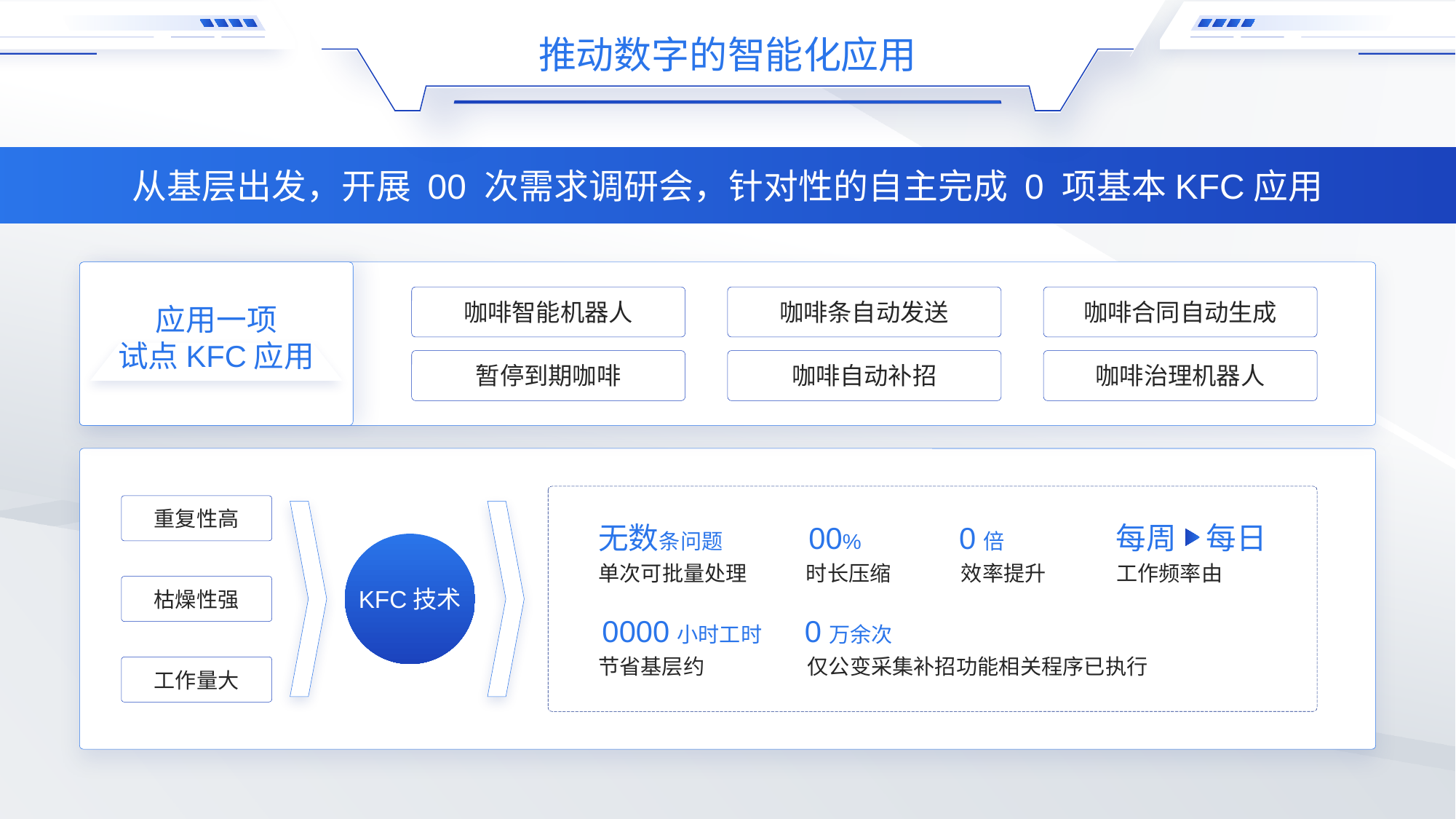

推动数字的智能化应用

从基层出发，开展 00 次需求调研会，针对性的自主完成 0 项基本KFC应用

咖啡智能机器人

咖啡条自动发送

咖啡合同自动生成

暂停到期咖啡

咖啡自动补招

咖啡治理机器人
应用一项
试点KFC应用

无数条问题
00%
0倍
每周
每日

单次可批量处理
时长压缩
效率提升
工作频率由
0000小时工时
0万余次
节省基层约
仅公变采集补招功能相关程序已执行

重复性高

枯燥性强

工作量大

KFC技术